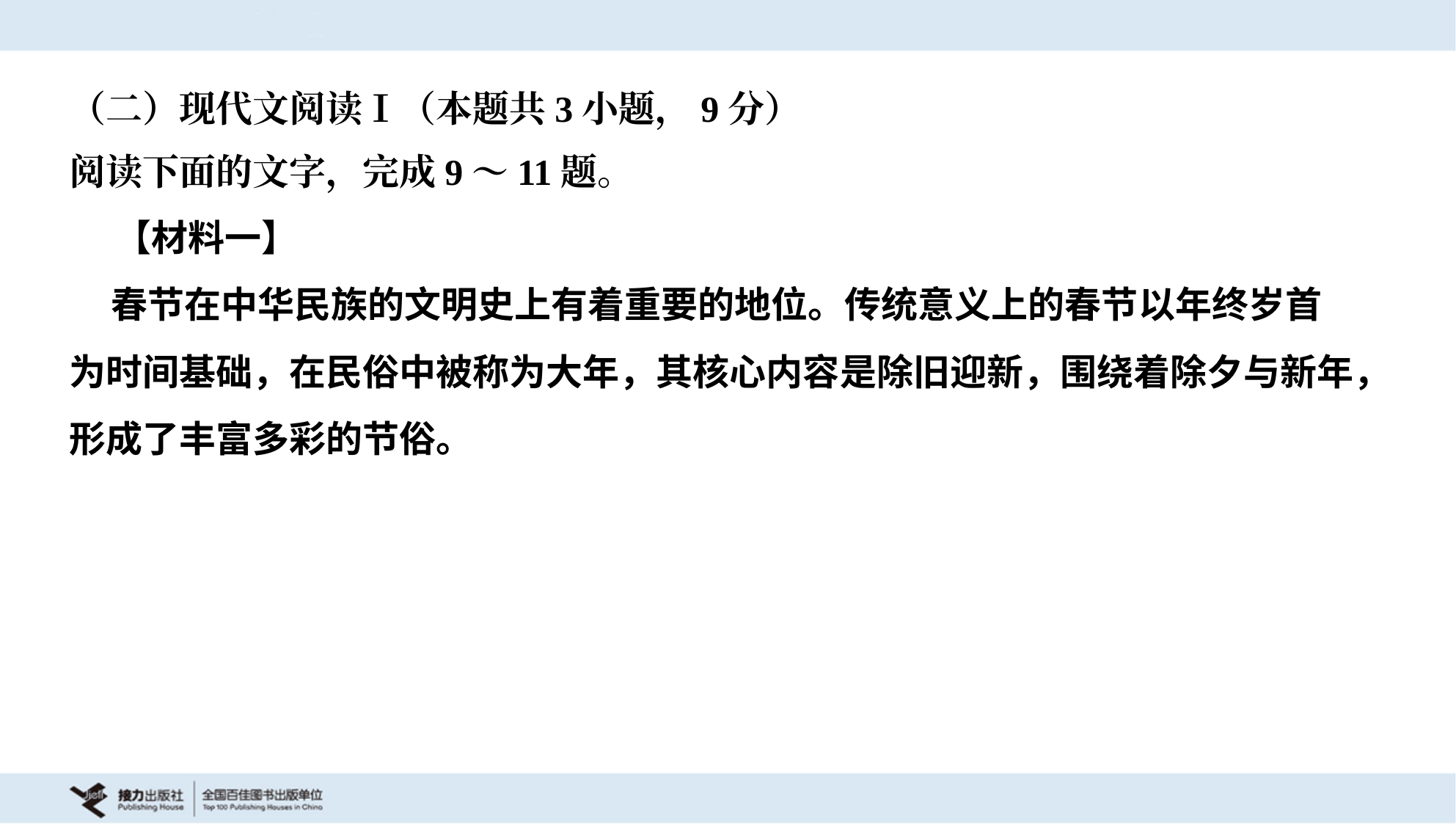

（二）现代文阅读Ⅰ（本题共3小题，9分）
阅读下面的文字，完成9～11题。
    【材料一】
    春节在中华民族的文明史上有着重要的地位。传统意义上的春节以年终岁首
为时间基础，在民俗中被称为大年，其核心内容是除旧迎新，围绕着除夕与新年，
形成了丰富多彩的节俗。